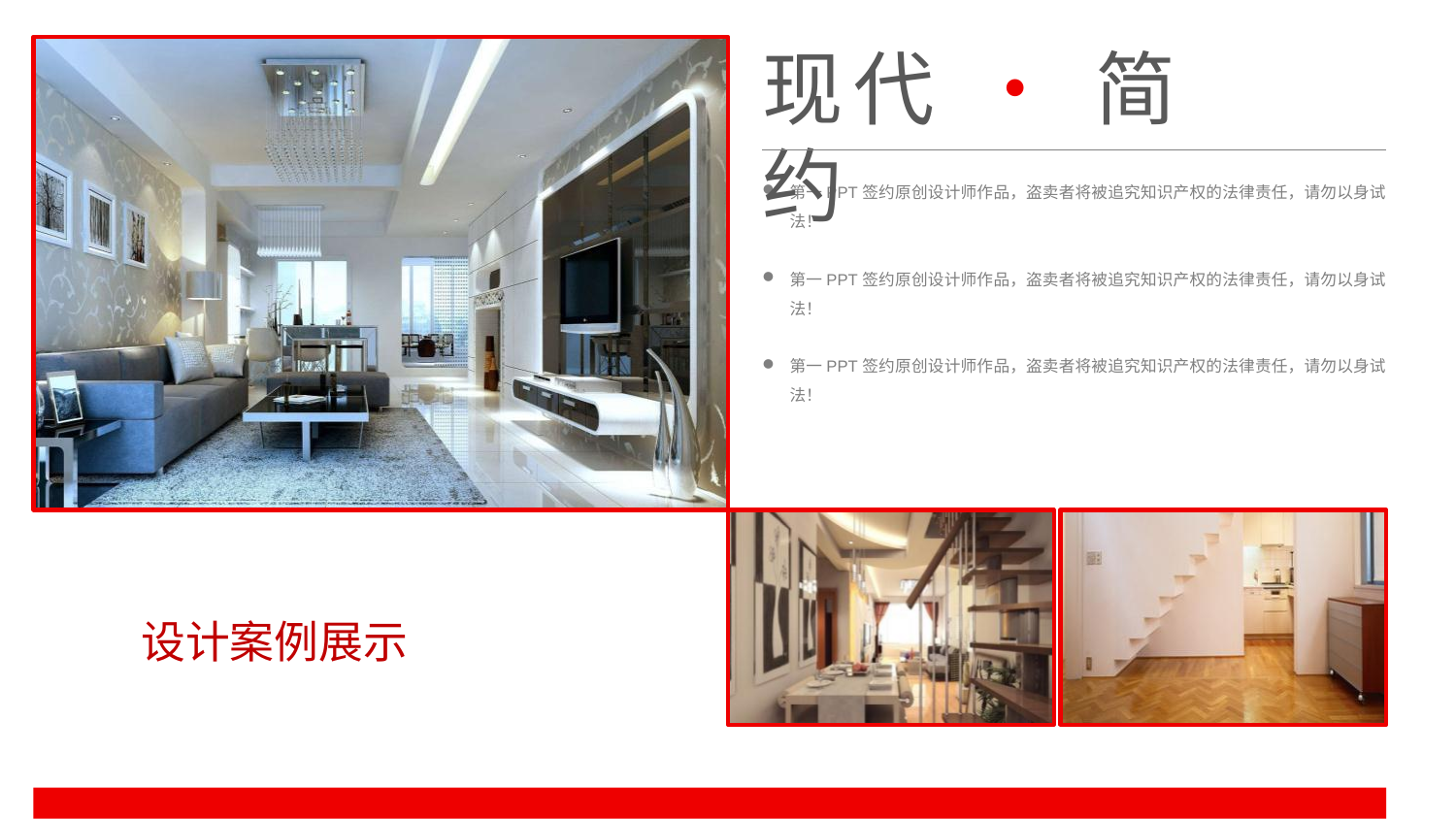

现代 • 简约
第一PPT签约原创设计师作品，盗卖者将被追究知识产权的法律责任，请勿以身试法！

第一PPT签约原创设计师作品，盗卖者将被追究知识产权的法律责任，请勿以身试法！

第一PPT签约原创设计师作品，盗卖者将被追究知识产权的法律责任，请勿以身试法！

设计案例展示